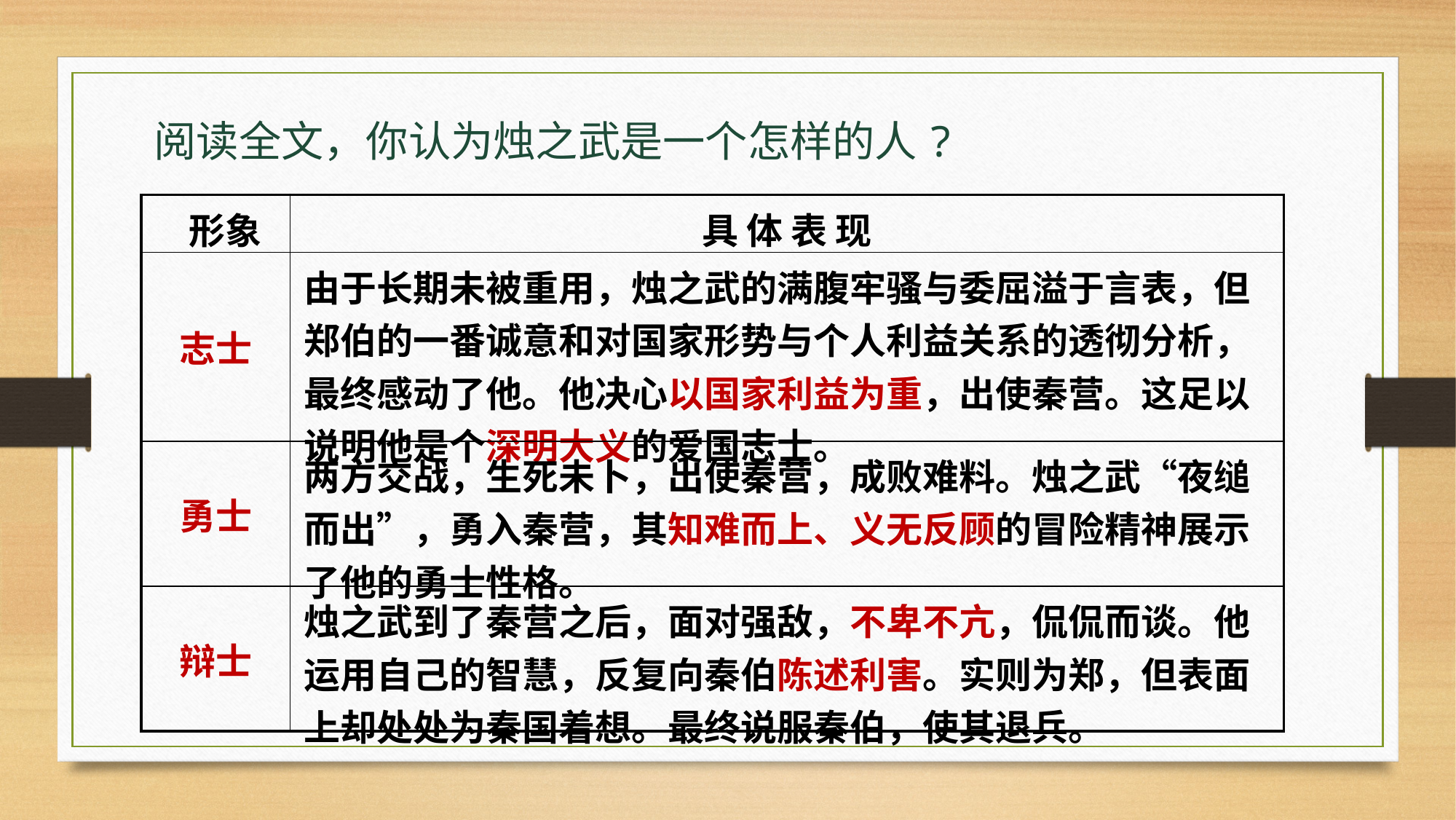

阅读全文，你认为烛之武是一个怎样的人?
| 形象 | 具 体 表 现 |
| --- | --- |
| 志士 | 由于长期未被重用，烛之武的满腹牢骚与委屈溢于言表，但郑伯的一番诚意和对国家形势与个人利益关系的透彻分析，最终感动了他。他决心以国家利益为重，出使秦营。这足以说明他是个深明大义的爱国志士。 |
| 勇士 | 两方交战，生死未卜，出使秦营，成败难料。烛之武“夜缒而出”，勇入秦营，其知难而上、义无反顾的冒险精神展示了他的勇士性格。 |
| 辩士 | 烛之武到了秦营之后，面对强敌，不卑不亢，侃侃而谈。他运用自己的智慧，反复向秦伯陈述利害。实则为郑，但表面上却处处为秦国着想。最终说服秦伯，使其退兵。 |